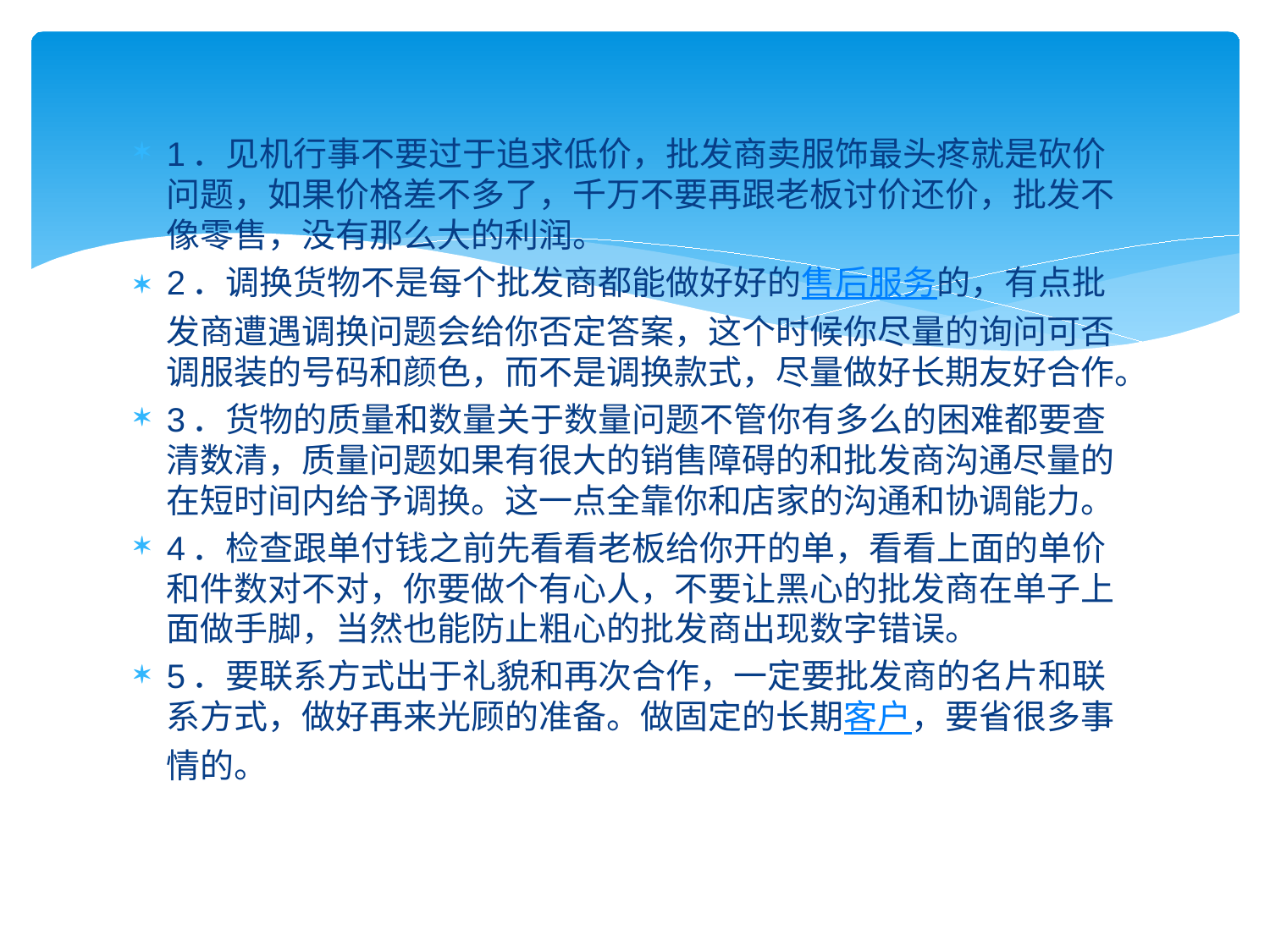

1．见机行事不要过于追求低价，批发商卖服饰最头疼就是砍价问题，如果价格差不多了，千万不要再跟老板讨价还价，批发不像零售，没有那么大的利润。
2．调换货物不是每个批发商都能做好好的售后服务的，有点批发商遭遇调换问题会给你否定答案，这个时候你尽量的询问可否调服装的号码和颜色，而不是调换款式，尽量做好长期友好合作。
3．货物的质量和数量关于数量问题不管你有多么的困难都要查清数清，质量问题如果有很大的销售障碍的和批发商沟通尽量的在短时间内给予调换。这一点全靠你和店家的沟通和协调能力。
4．检查跟单付钱之前先看看老板给你开的单，看看上面的单价和件数对不对，你要做个有心人，不要让黑心的批发商在单子上面做手脚，当然也能防止粗心的批发商出现数字错误。
5．要联系方式出于礼貌和再次合作，一定要批发商的名片和联系方式，做好再来光顾的准备。做固定的长期客户，要省很多事情的。